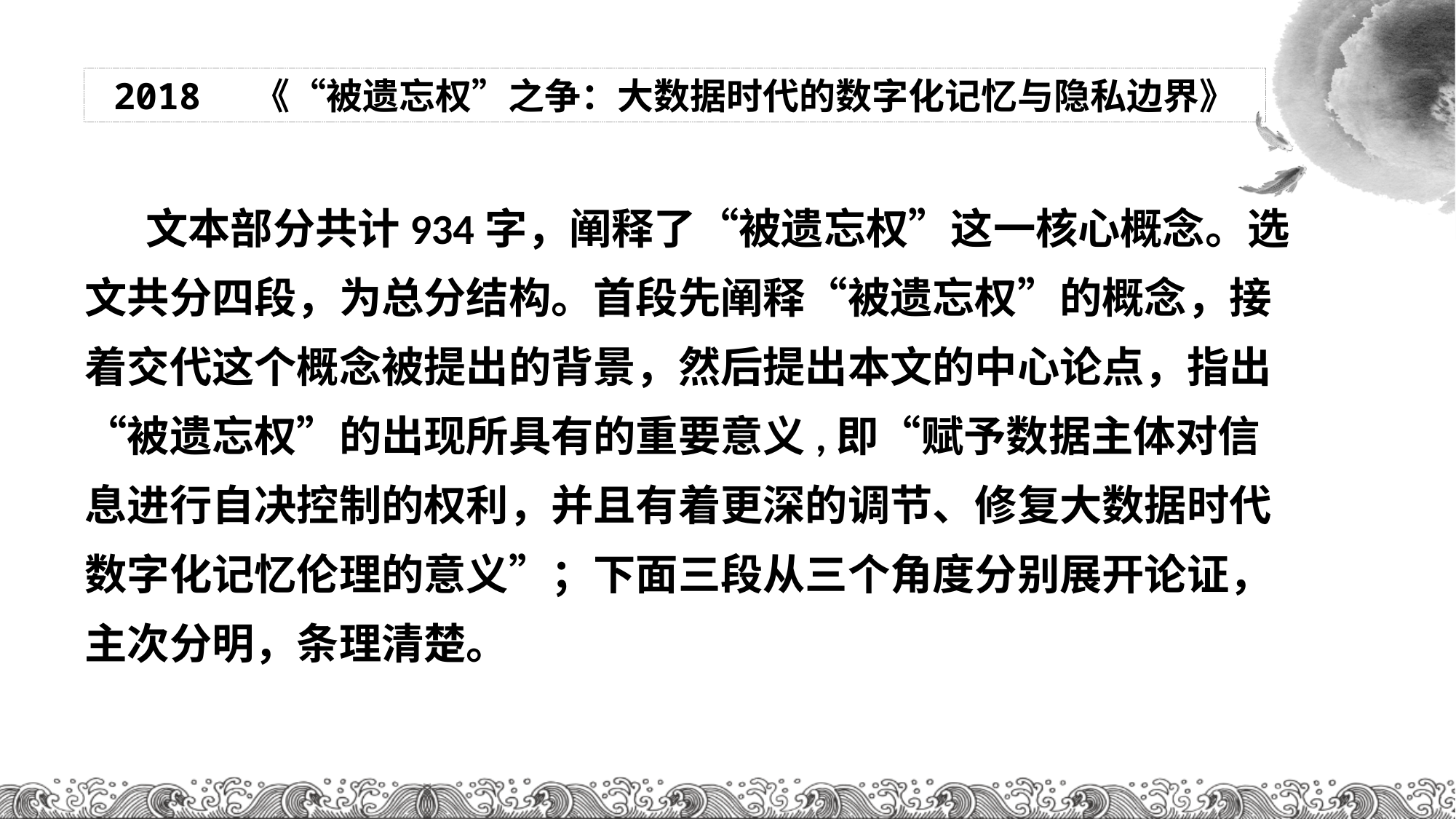

2018  《“被遗忘权”之争：大数据时代的数字化记忆与隐私边界》
试题        文本部分共计934字，阐释了“被遗忘权”这一核心概念。选文共分四段，为总分结构。首段先阐释“被遗忘权”的概念，接着交代这个概念被提出的背景，然后提出本文的中心论点，指出“被遗忘权”的出现所具有的重要意义,即“赋予数据主体对信息进行自决控制的权利，并且有着更深的调节、修复大数据时代数字化记忆伦理的意义”；下面三段从三个角度分别展开论证，主次分明，条理清楚。